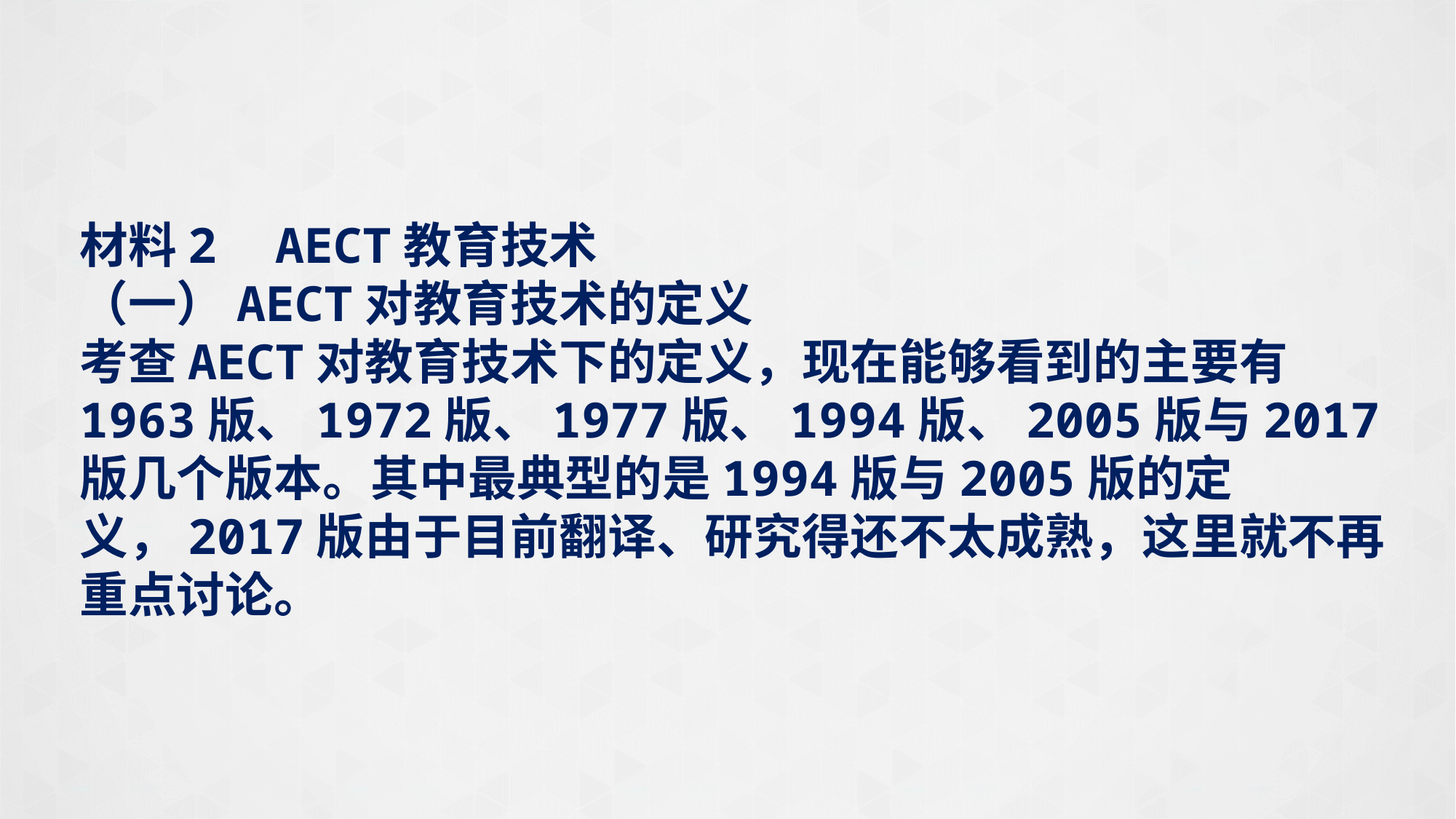

材料2  AECT教育技术
（一）AECT对教育技术的定义
考查AECT对教育技术下的定义，现在能够看到的主要有1963版、1972版、1977版、1994版、2005版与2017版几个版本。其中最典型的是1994版与2005版的定义，2017版由于目前翻译、研究得还不太成熟，这里就不再重点讨论。